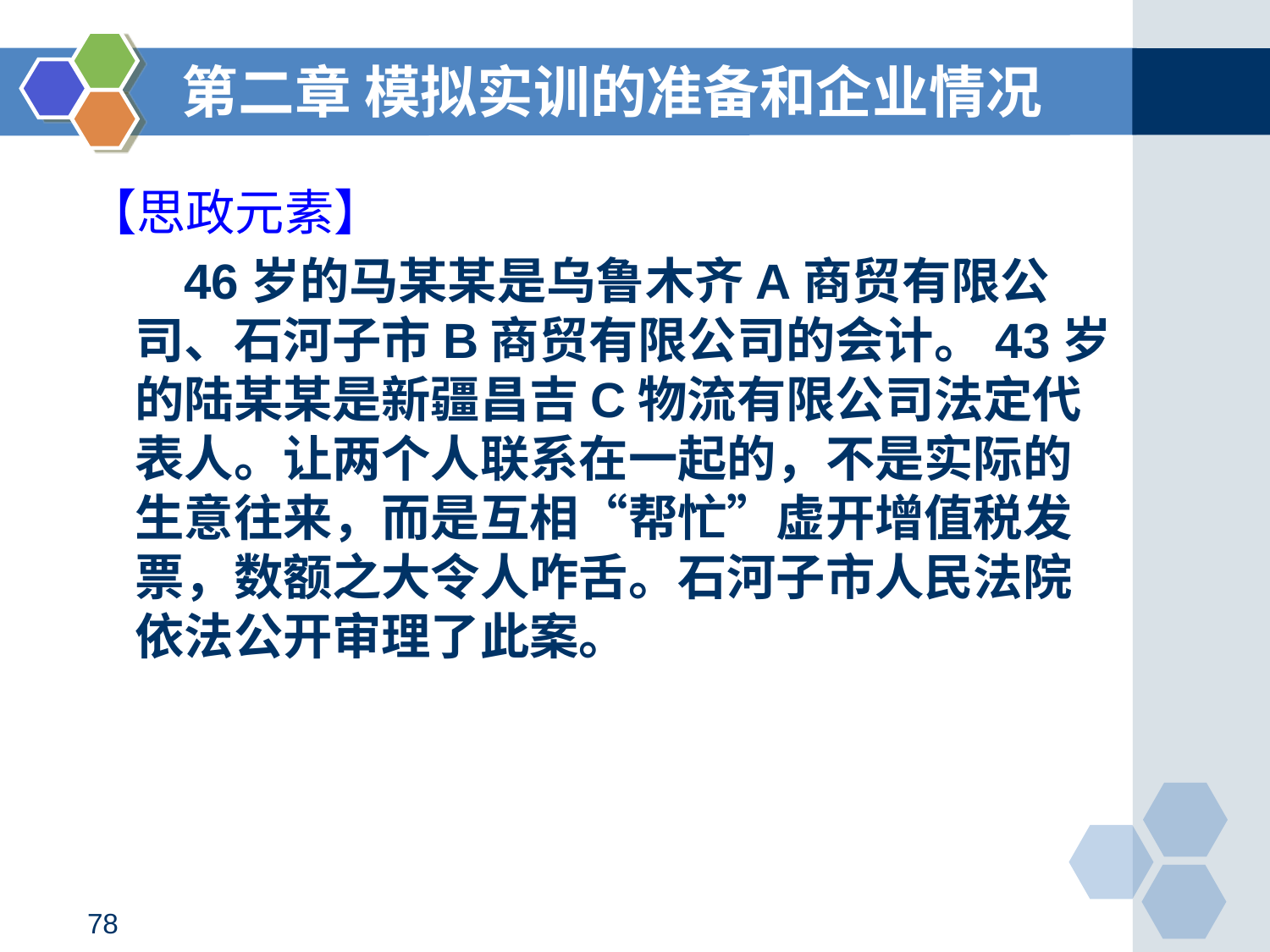

第二章 模拟实训的准备和企业情况
【思政元素】
       46岁的马某某是乌鲁木齐A商贸有限公司、石河子市B商贸有限公司的会计。43岁的陆某某是新疆昌吉C物流有限公司法定代表人。让两个人联系在一起的，不是实际的生意往来，而是互相“帮忙”虚开增值税发票，数额之大令人咋舌。石河子市人民法院依法公开审理了此案。